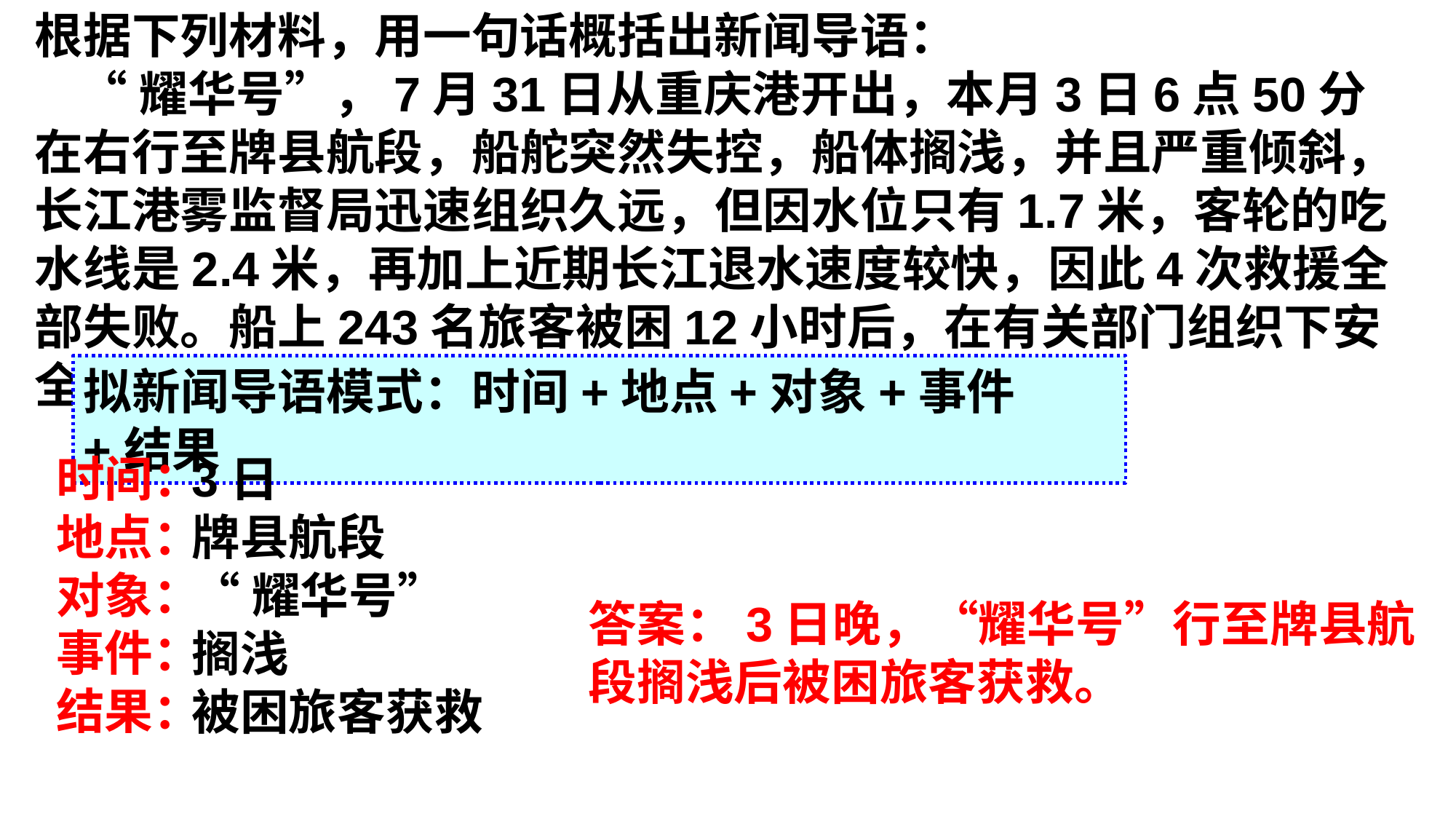

根据下列材料，用一句话概括出新闻导语：
    “耀华号”，7月31日从重庆港开出，本月3日6点50分在右行至牌县航段，船舵突然失控，船体搁浅，并且严重倾斜，长江港雾监督局迅速组织久远，但因水位只有1.7米，客轮的吃水线是2.4米，再加上近期长江退水速度较快，因此4次救援全部失败。船上243名旅客被困12小时后，在有关部门组织下安全抵达武汉。
拟新闻导语模式：时间+地点+对象+事件+结果
时间：
地点：
对象：
事件：
结果：
3日
牌县航段
“耀华号”
搁浅
被困旅客获救
答案：3日晚，“耀华号”行至牌县航段搁浅后被困旅客获救。